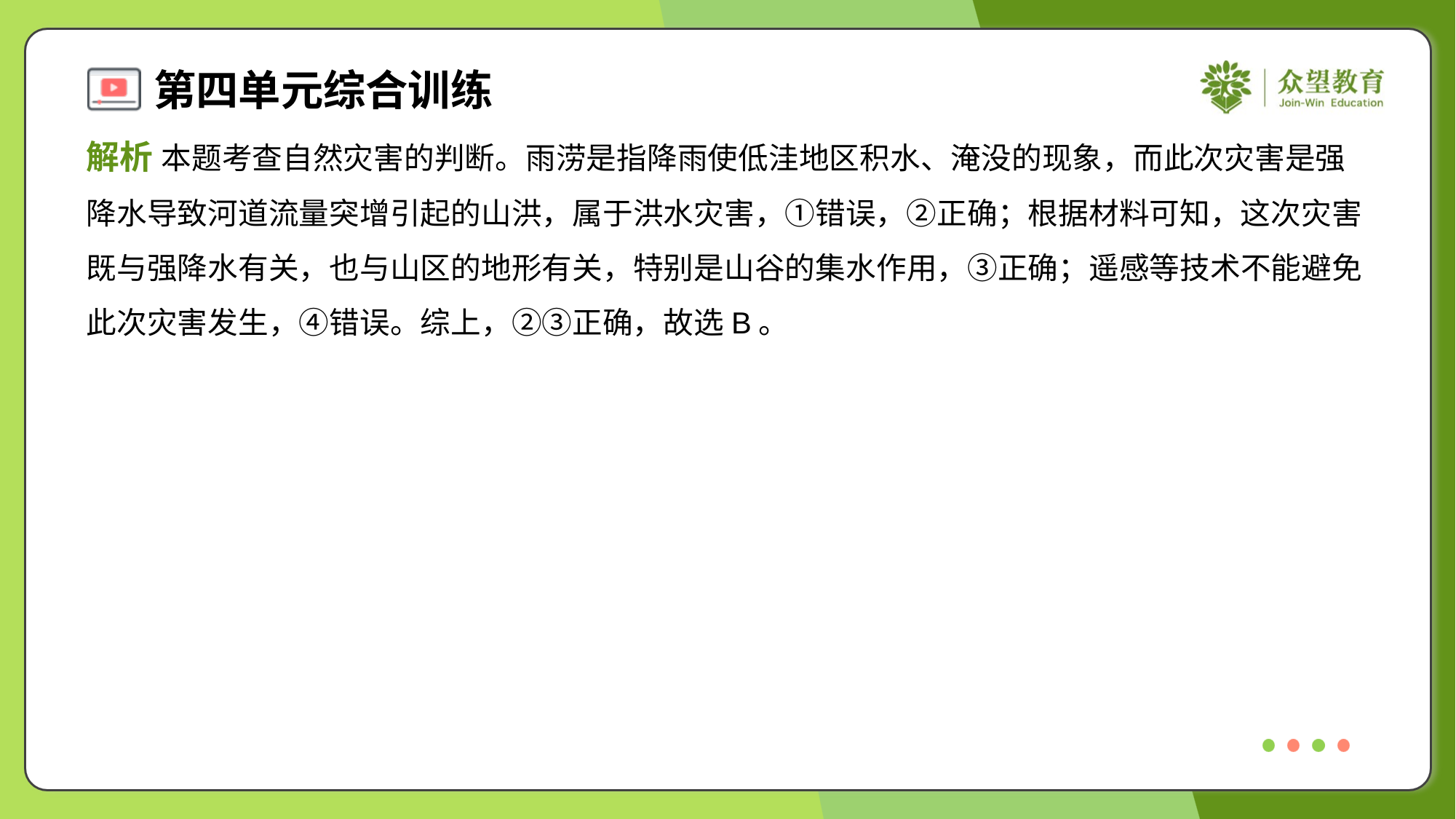

解析 本题考查自然灾害的判断。雨涝是指降雨使低洼地区积水、淹没的现象，而此次灾害是强
降水导致河道流量突增引起的山洪，属于洪水灾害，①错误，②正确；根据材料可知，这次灾害
既与强降水有关，也与山区的地形有关，特别是山谷的集水作用，③正确；遥感等技术不能避免
此次灾害发生，④错误。综上，②③正确，故选B。